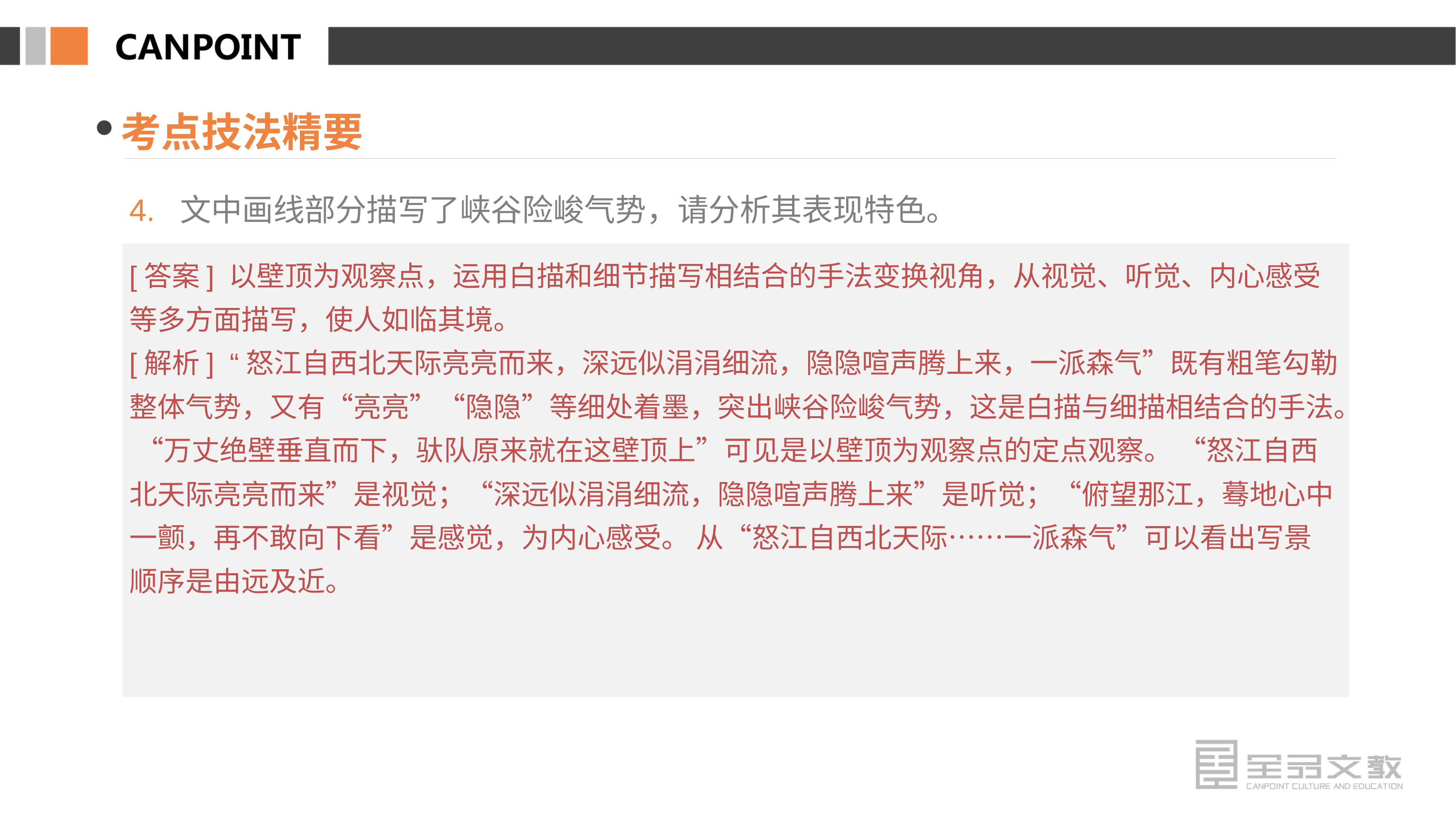

考点技法精要

4.  文中画线部分描写了峡谷险峻气势，请分析其表现特色。

[答案] 以壁顶为观察点，运用白描和细节描写相结合的手法变换视角，从视觉、听觉、内心感受等多方面描写，使人如临其境。
[解析]  “怒江自西北天际亮亮而来，深远似涓涓细流，隐隐喧声腾上来，一派森气”既有粗笔勾勒整体气势，又有“亮亮”“隐隐”等细处着墨，突出峡谷险峻气势，这是白描与细描相结合的手法。 “万丈绝壁垂直而下，驮队原来就在这壁顶上”可见是以壁顶为观察点的定点观察。 “怒江自西北天际亮亮而来”是视觉；“深远似涓涓细流，隐隐喧声腾上来”是听觉；“俯望那江，蓦地心中一颤，再不敢向下看”是感觉，为内心感受。 从“怒江自西北天际……一派森气”可以看出写景顺序是由远及近。